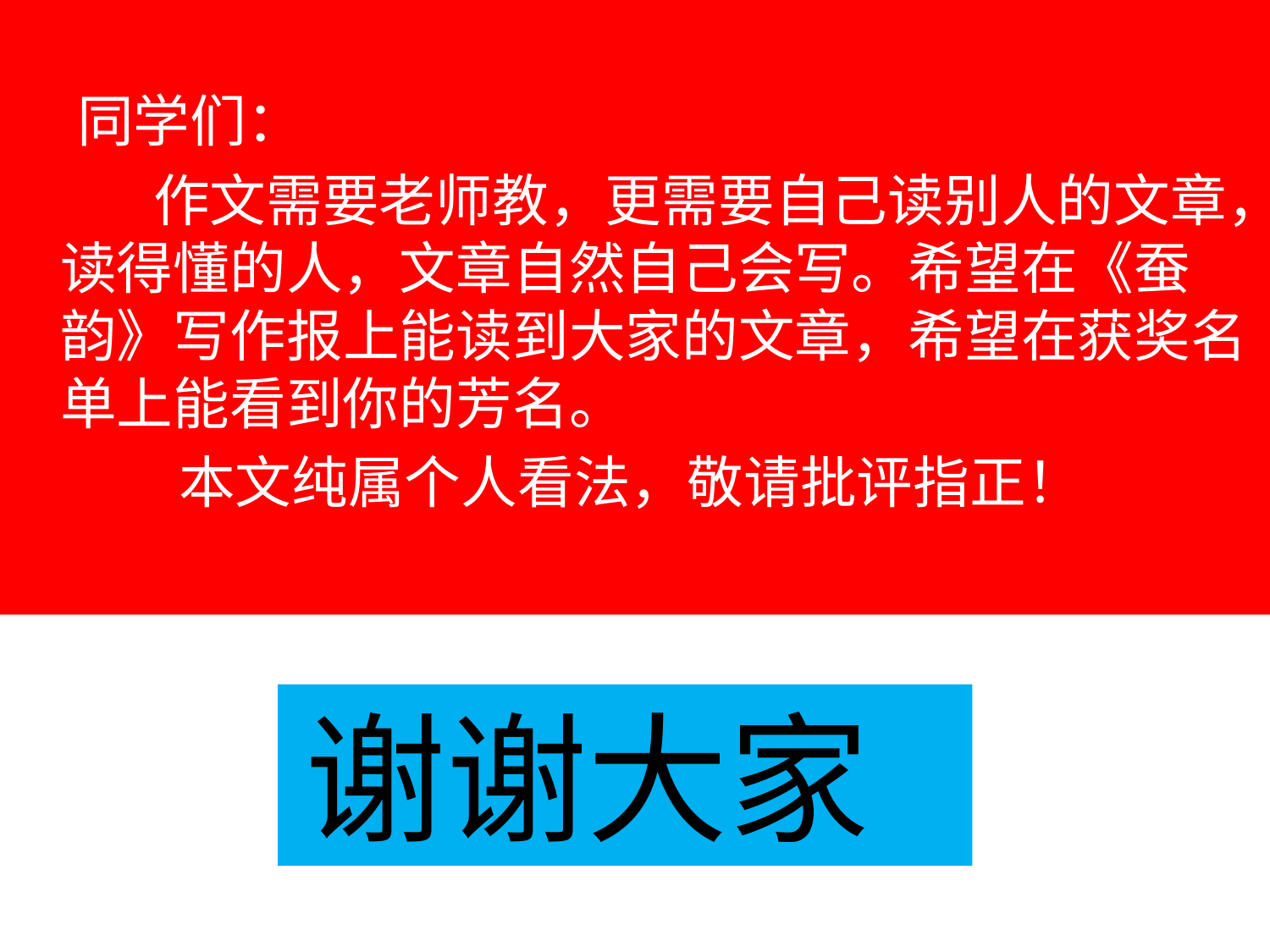

同学们：
          作文需要老师教，更需要自己读别人的文章，读得懂的人，文章自然自己会写。希望在《蚕韵》写作报上能读到大家的文章，希望在获奖名单上能看到你的芳名。
            本文纯属个人看法，敬请批评指正！
 谢谢大家